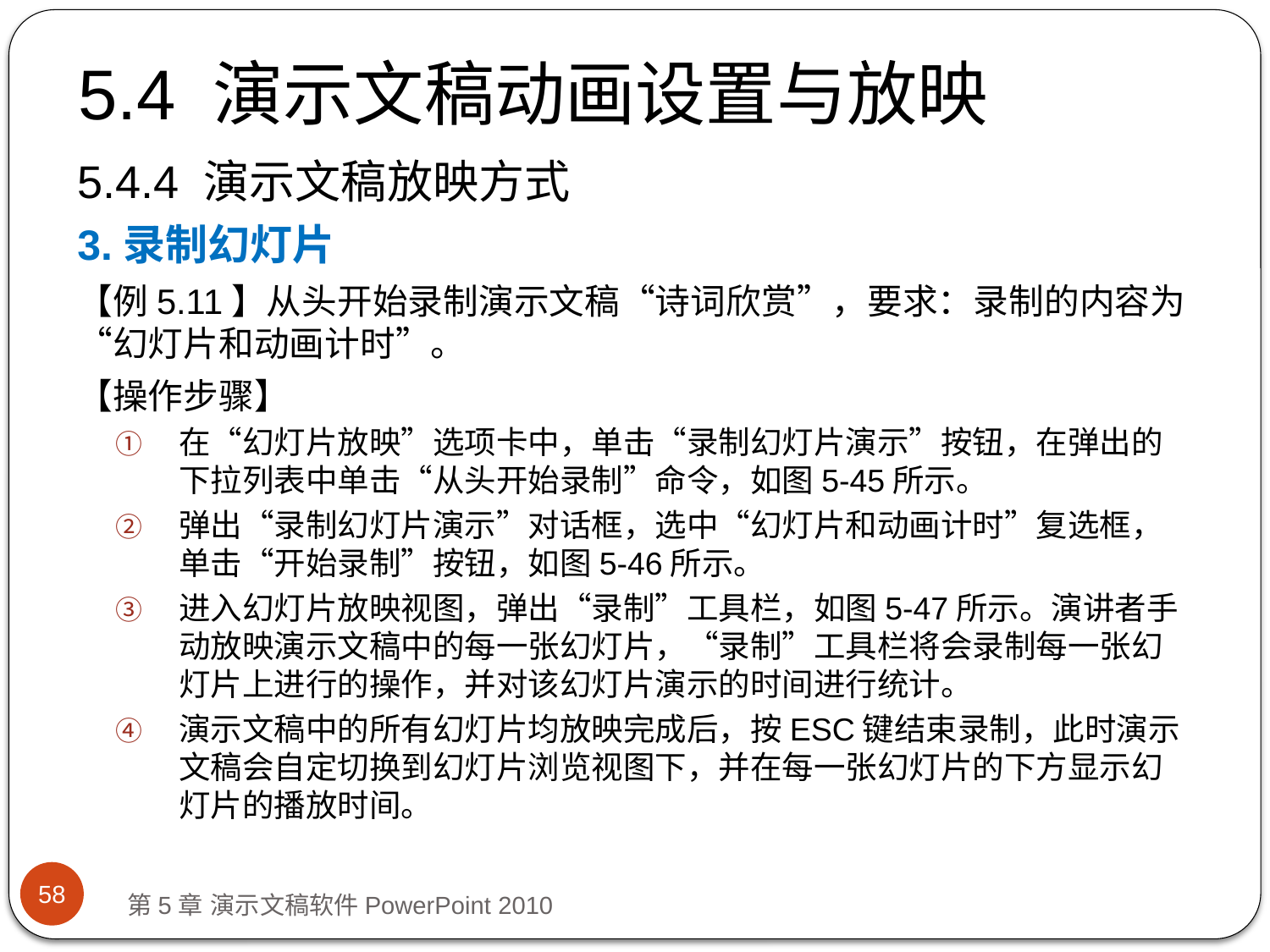

# 5.4 演示文稿动画设置与放映
5.4.4 演示文稿放映方式
3.录制幻灯片
【例5.11】从头开始录制演示文稿“诗词欣赏”，要求：录制的内容为“幻灯片和动画计时”。
【操作步骤】
在“幻灯片放映”选项卡中，单击“录制幻灯片演示”按钮，在弹出的下拉列表中单击“从头开始录制”命令，如图5-45所示。
弹出“录制幻灯片演示”对话框，选中“幻灯片和动画计时”复选框，单击“开始录制”按钮，如图5-46所示。
进入幻灯片放映视图，弹出“录制”工具栏，如图5-47所示。演讲者手动放映演示文稿中的每一张幻灯片，“录制”工具栏将会录制每一张幻灯片上进行的操作，并对该幻灯片演示的时间进行统计。
演示文稿中的所有幻灯片均放映完成后，按ESC键结束录制，此时演示文稿会自定切换到幻灯片浏览视图下，并在每一张幻灯片的下方显示幻灯片的播放时间。

58
第5章 演示文稿软件PowerPoint 2010